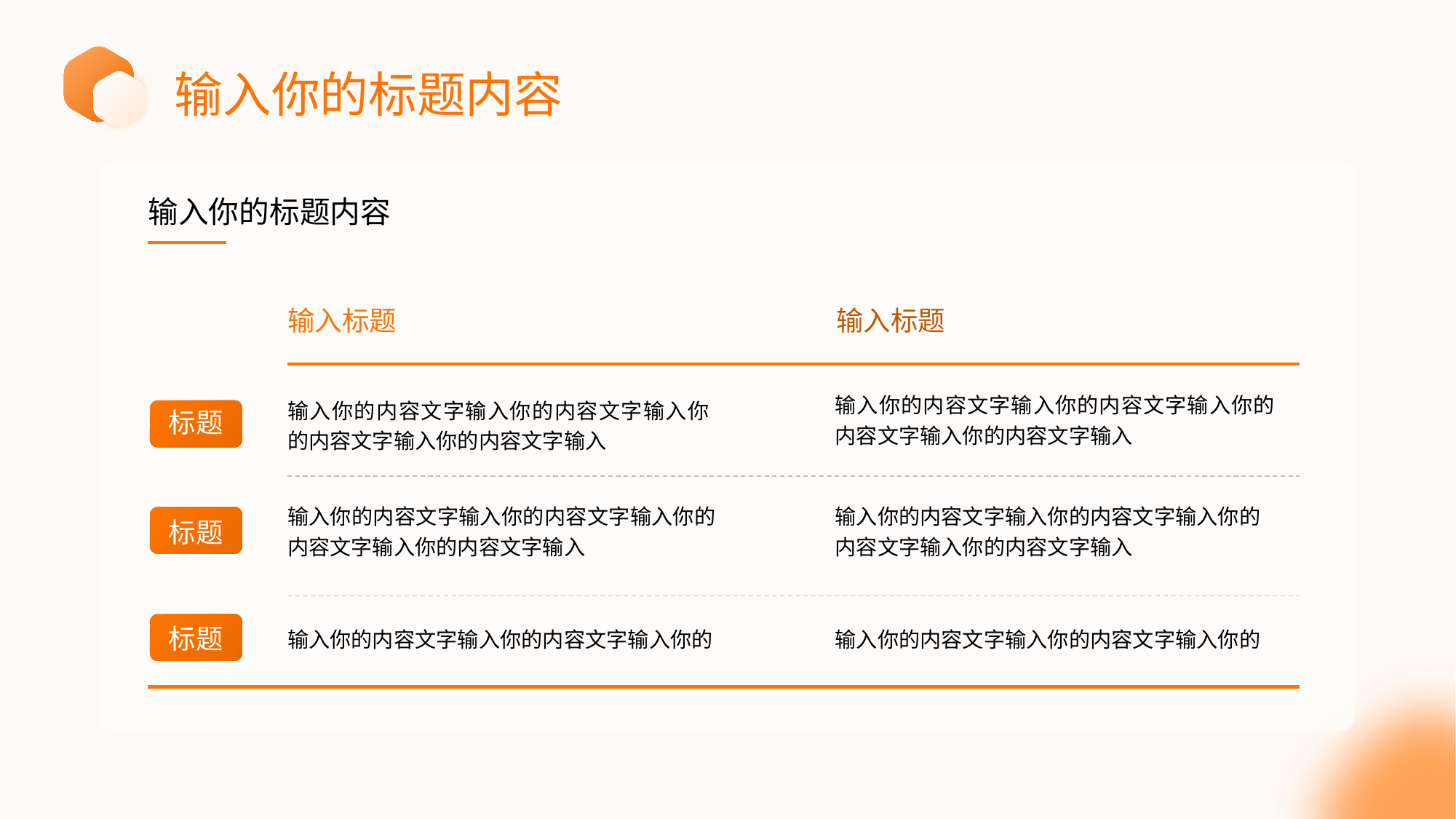

输入你的标题内容

输入你的标题内容
输入标题
输入标题
输入你的内容文字输入你的内容文字输入你的内容文字输入你的内容文字输入
输入你的内容文字输入你的内容文字输入你的内容文字输入你的内容文字输入

标题
输入你的内容文字输入你的内容文字输入你的内容文字输入你的内容文字输入
输入你的内容文字输入你的内容文字输入你的内容文字输入你的内容文字输入

标题

标题
输入你的内容文字输入你的内容文字输入你的
输入你的内容文字输入你的内容文字输入你的